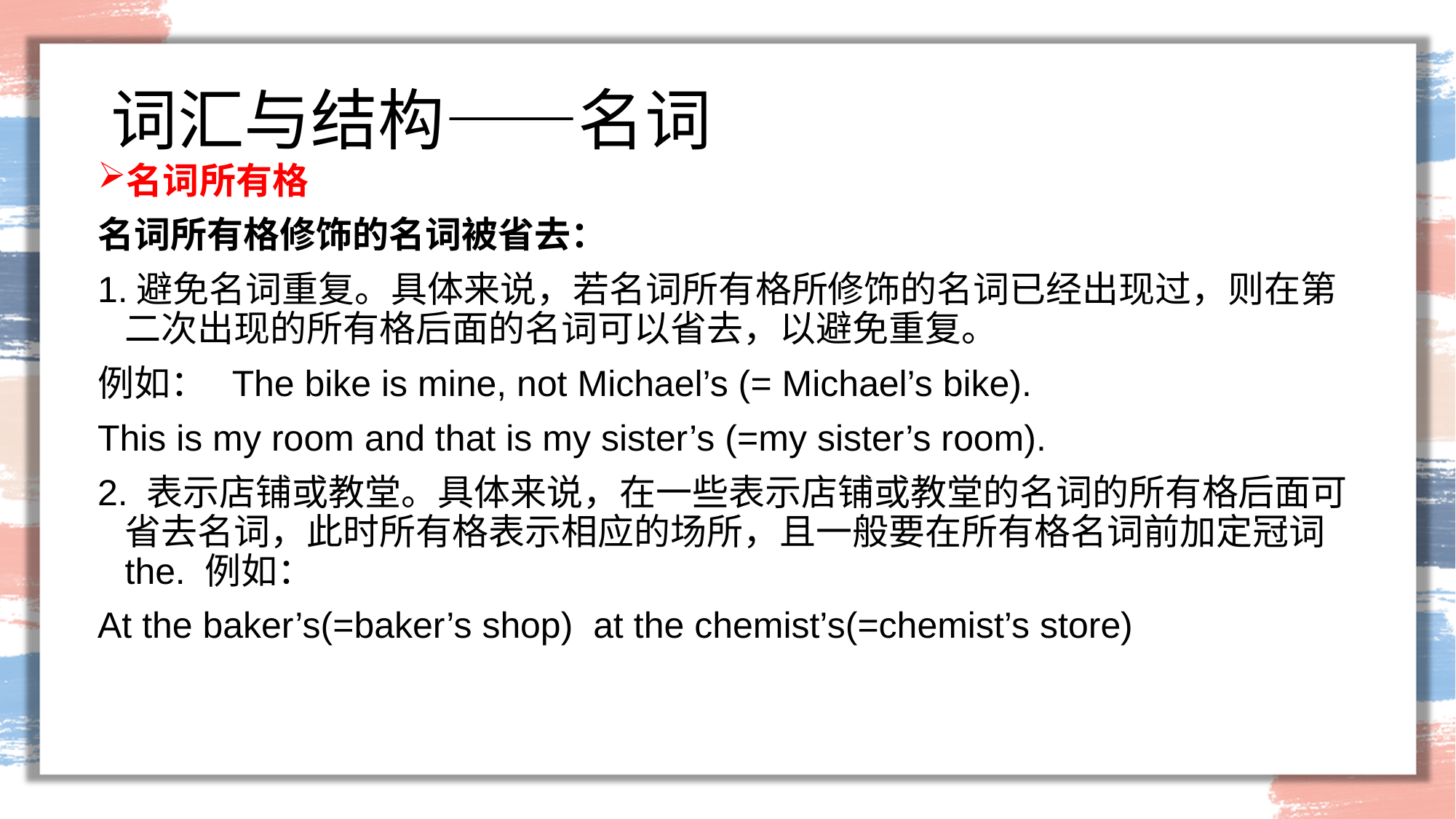

# 词汇与结构——名词
名词所有格
名词所有格修饰的名词被省去：
1.避免名词重复。具体来说，若名词所有格所修饰的名词已经出现过，则在第二次出现的所有格后面的名词可以省去，以避免重复。
例如：  The bike is mine, not Michael’s (= Michael’s bike).
This is my room and that is my sister’s (=my sister’s room).
2. 表示店铺或教堂。具体来说，在一些表示店铺或教堂的名词的所有格后面可省去名词，此时所有格表示相应的场所，且一般要在所有格名词前加定冠词the. 例如：
At the baker’s(=baker’s shop)  at the chemist’s(=chemist’s store)